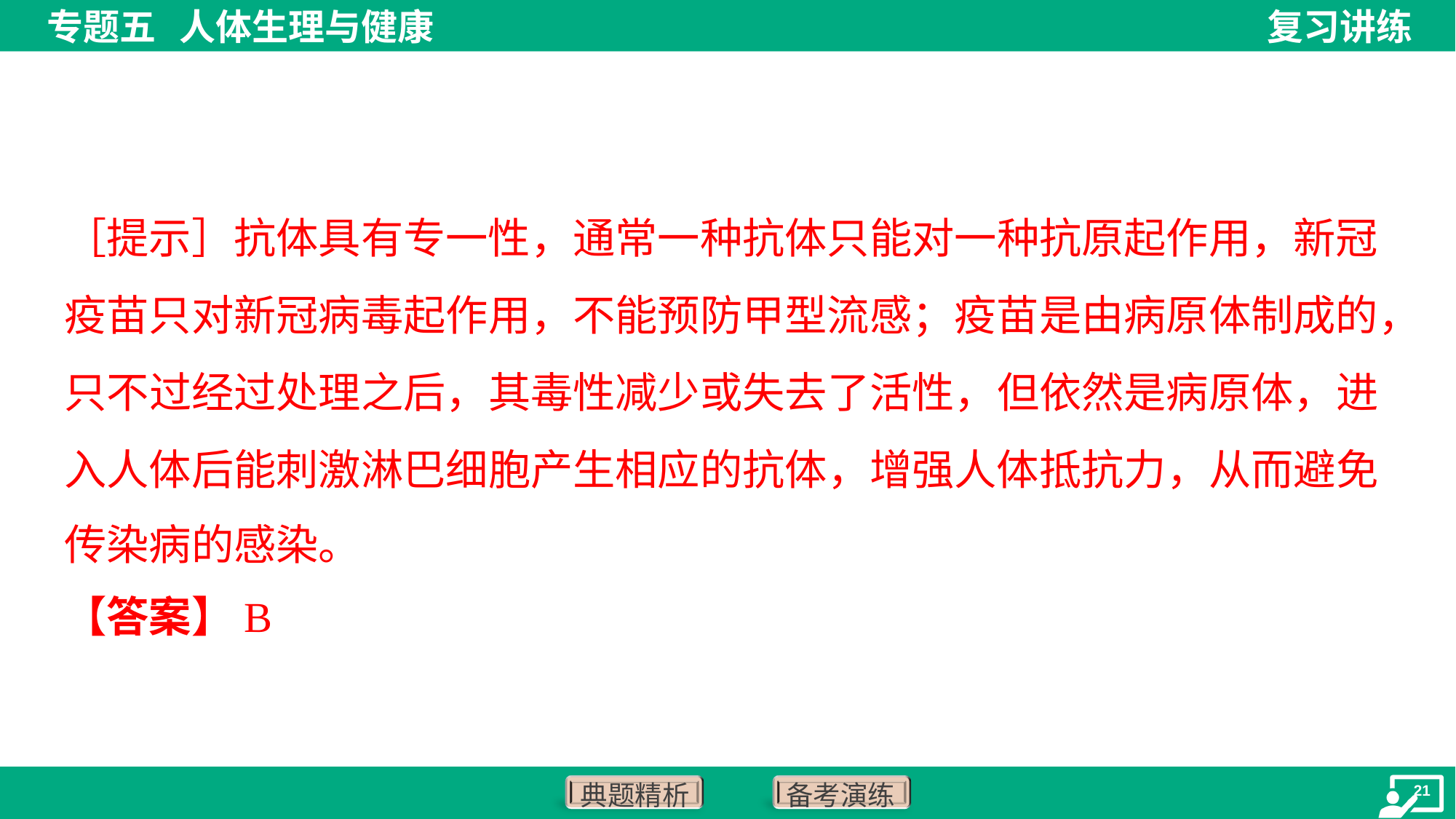

［提示］抗体具有专一性，通常一种抗体只能对一种抗原起作用，新冠
疫苗只对新冠病毒起作用，不能预防甲型流感；疫苗是由病原体制成的，
只不过经过处理之后，其毒性减少或失去了活性，但依然是病原体，进
入人体后能刺激淋巴细胞产生相应的抗体，增强人体抵抗力，从而避免
传染病的感染。
【答案】B